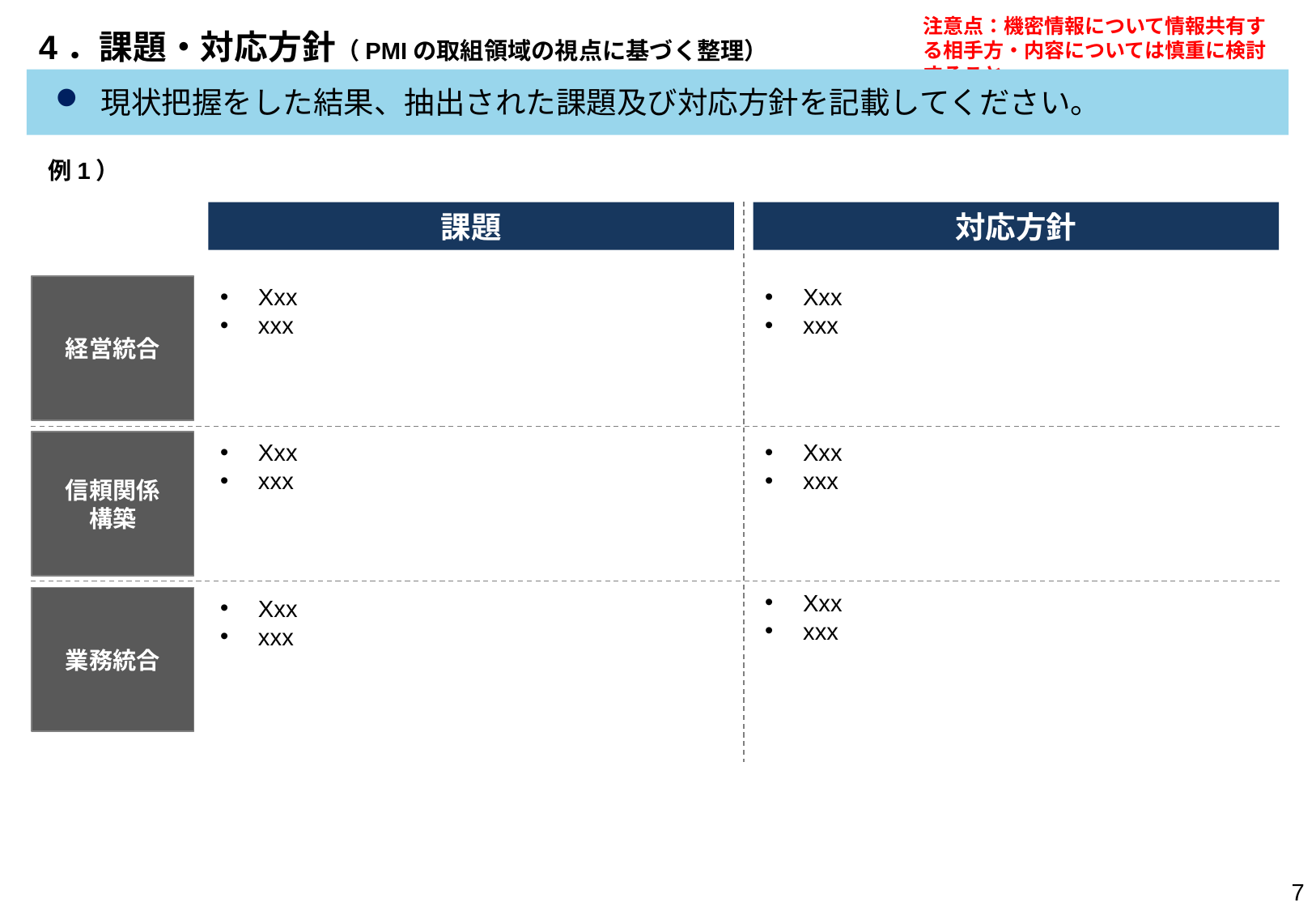

# 4．課題・対応方針（PMIの取組領域の視点に基づく整理）
現状把握をした結果、抽出された課題及び対応方針を記載してください。
例1）
課題
対応方針
Xxx
xxx
Xxx
xxx
経営統合
信頼関係
構築
Xxx
xxx
Xxx
xxx
Xxx
xxx
業務統合
Xxx
xxx
7